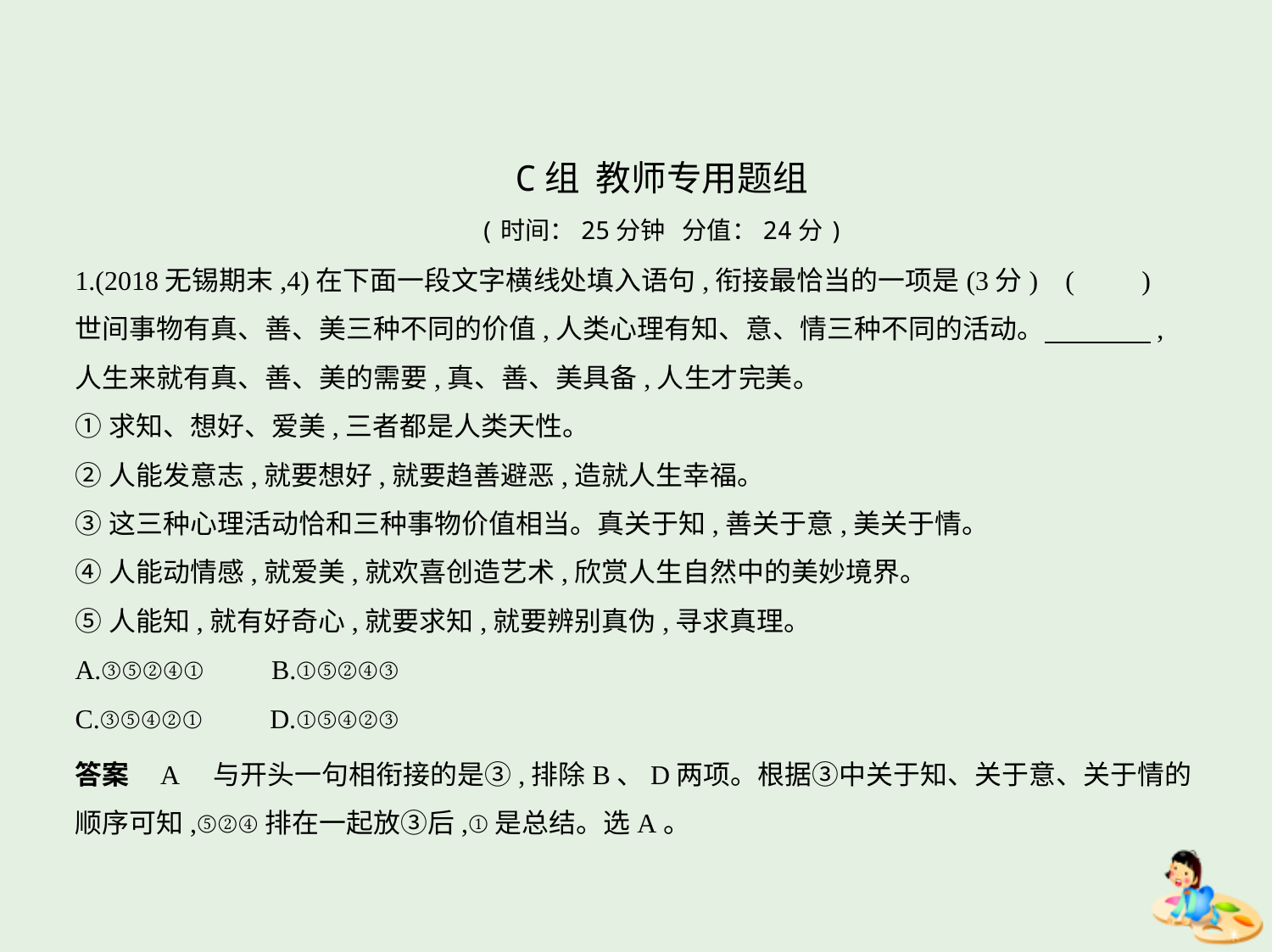

C组  教师专用题组
(时间：25分钟   分值：24分)
1.(2018无锡期末,4)在下面一段文字横线处填入语句,衔接最恰当的一项是(3分) (　　)
世间事物有真、善、美三种不同的价值,人类心理有知、意、情三种不同的活动。　　　    ,
人生来就有真、善、美的需要,真、善、美具备,人生才完美。
①求知、想好、爱美,三者都是人类天性。
②人能发意志,就要想好,就要趋善避恶,造就人生幸福。
③这三种心理活动恰和三种事物价值相当。真关于知,善关于意,美关于情。
④人能动情感,就爱美,就欢喜创造艺术,欣赏人生自然中的美妙境界。
⑤人能知,就有好奇心,就要求知,就要辨别真伪,寻求真理。
A.③⑤②④①　　B.①⑤②④③
C.③⑤④②①　　D.①⑤④②③
答案    A　与开头一句相衔接的是③,排除B、D两项。根据③中关于知、关于意、关于情的
顺序可知,⑤②④排在一起放③后,①是总结。选A。